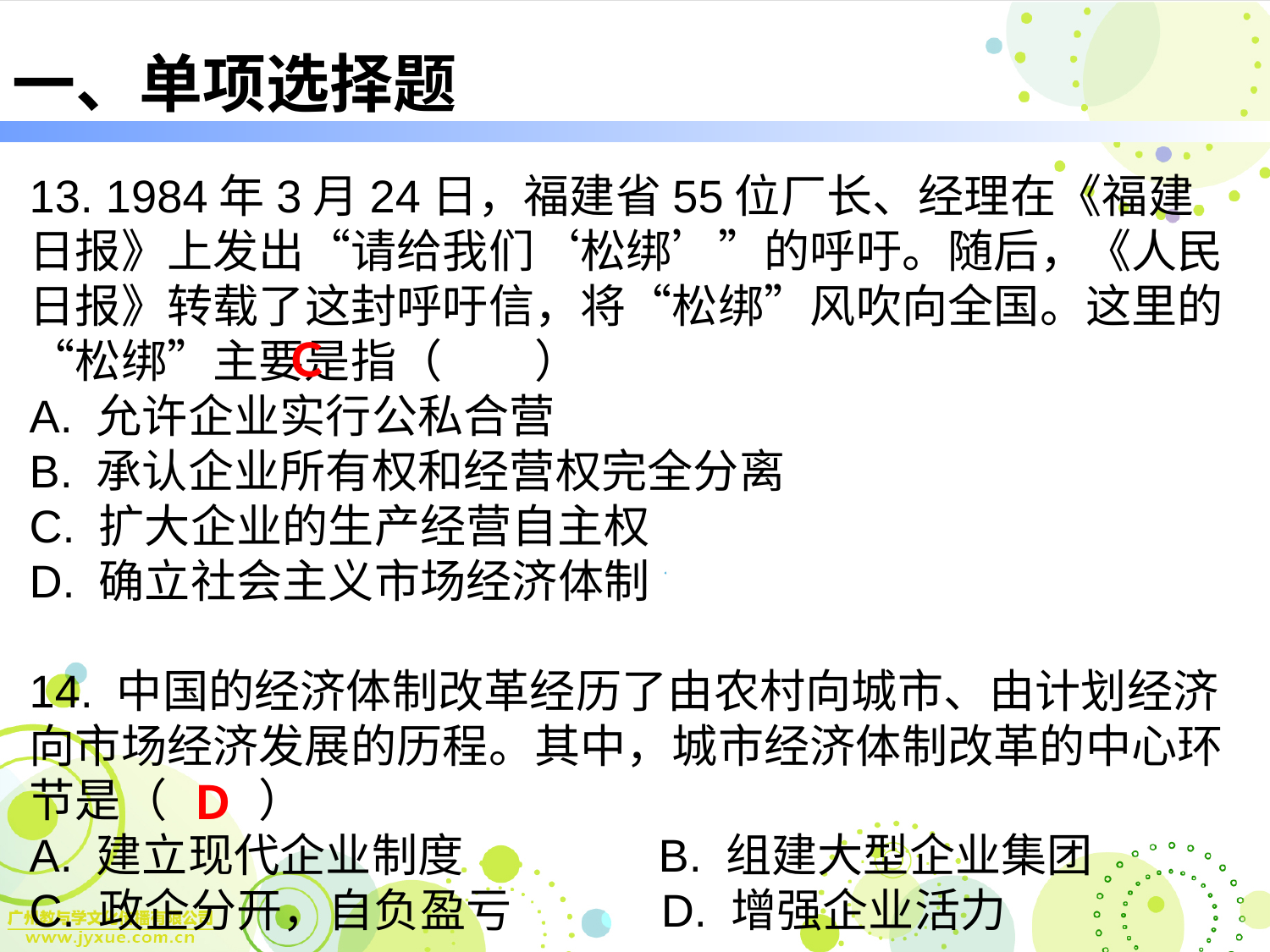

# 一、单项选择题

13. 1984年3月24日，福建省55位厂长、经理在《福建日报》上发出“请给我们‘松绑’”的呼吁。随后，《人民日报》转载了这封呼吁信，将“松绑”风吹向全国。这里的“松绑”主要是指（　　）
A. 允许企业实行公私合营
B. 承认企业所有权和经营权完全分离
C. 扩大企业的生产经营自主权
D. 确立社会主义市场经济体制

14. 中国的经济体制改革经历了由农村向城市、由计划经济向市场经济发展的历程。其中，城市经济体制改革的中心环节是（　　）
A. 建立现代企业制度　　　　B. 组建大型企业集团
C. 政企分开，自负盈亏　　　D. 增强企业活力
Ｃ
Ｄ